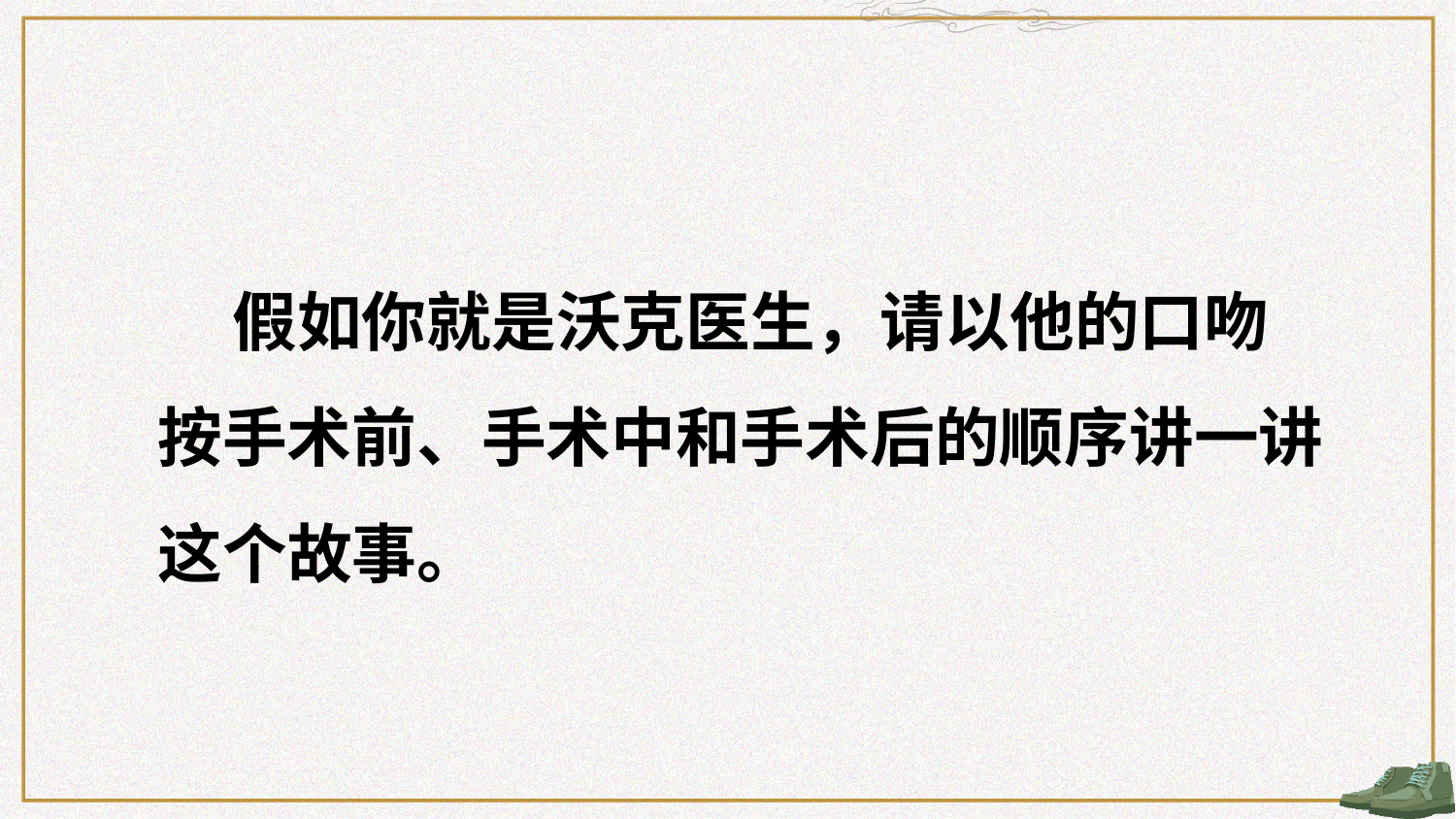

假如你就是沃克医生，请以他的口吻按手术前、手术中和手术后的顺序讲一讲这个故事。